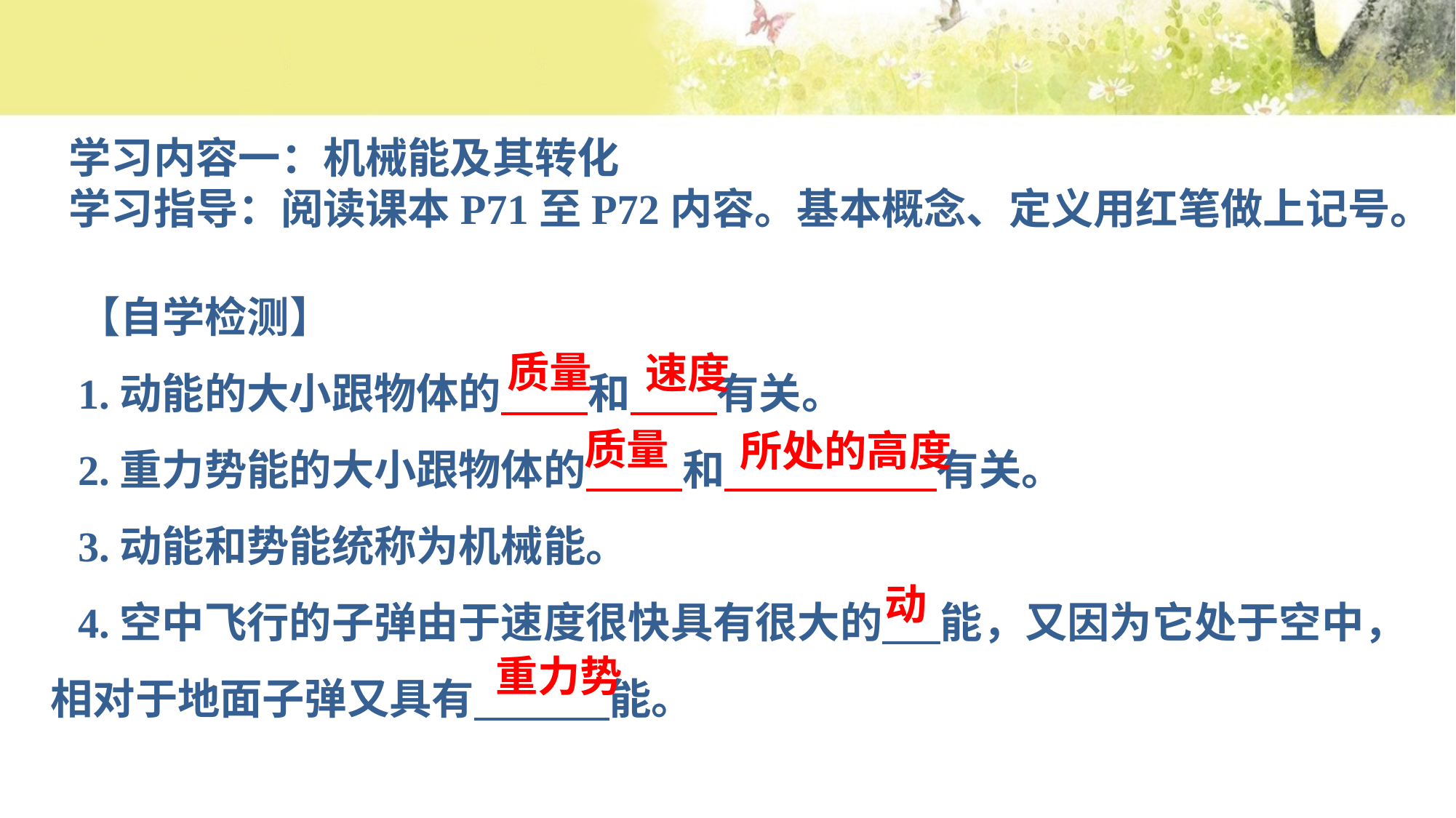

学习内容一：机械能及其转化
学习指导：阅读课本P71至P72内容。基本概念、定义用红笔做上记号。

【自学检测】
1.动能的大小跟物体的         和         有关。
2.重力势能的大小跟物体的          和                      有关。
3.动能和势能统称为机械能。
4.空中飞行的子弹由于速度很快具有很大的      能，又因为它处于空中，相对于地面子弹又具有              能。
质量
速度
质量
所处的高度
动
重力势